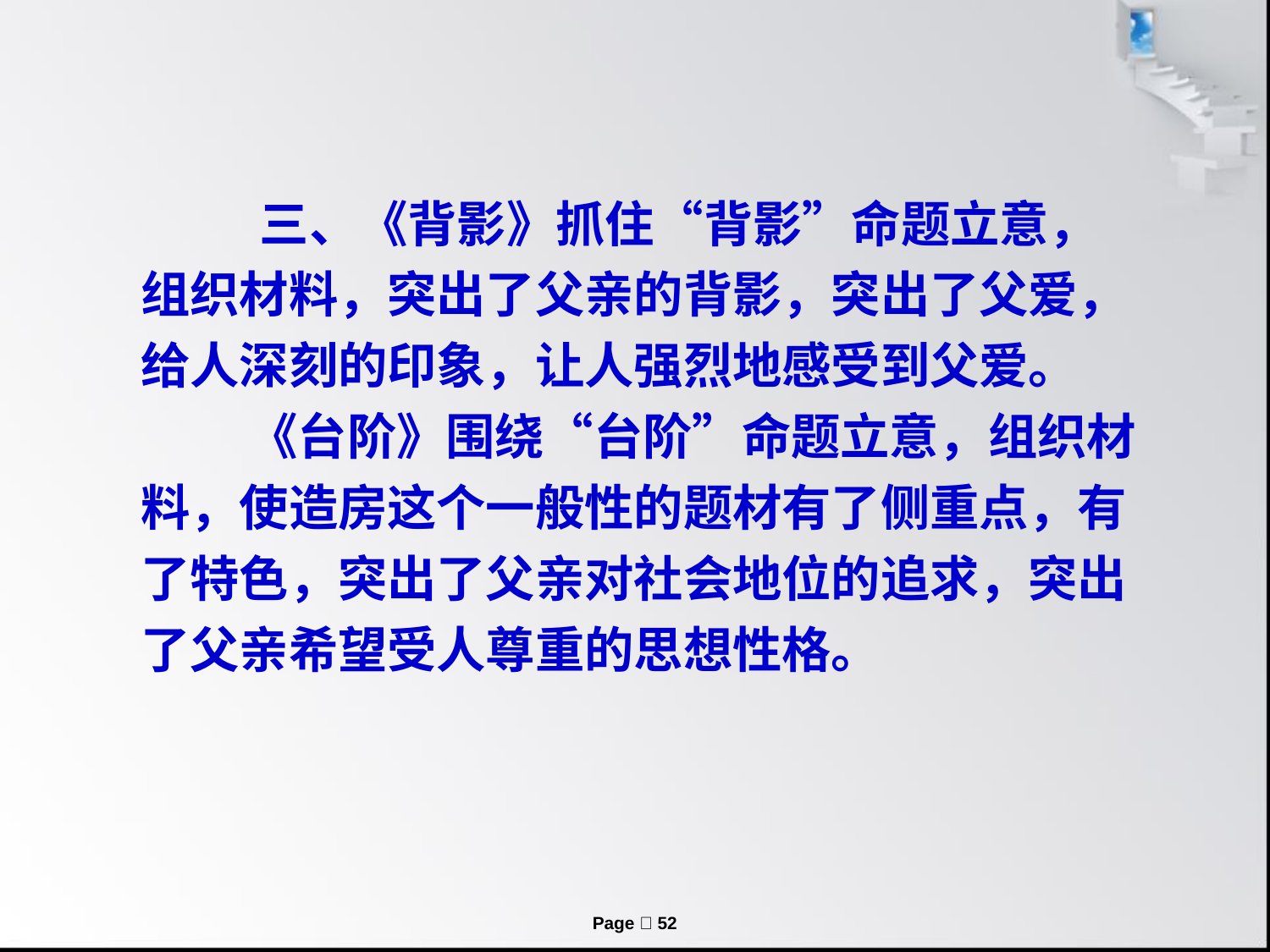

# 三、《背影》抓住“背影”命题立意，组织材料，突出了父亲的背影，突出了父爱，给人深刻的印象，让人强烈地感受到父爱。
 《台阶》围绕“台阶”命题立意，组织材料，使造房这个一般性的题材有了侧重点，有了特色，突出了父亲对社会地位的追求，突出了父亲希望受人尊重的思想性格。